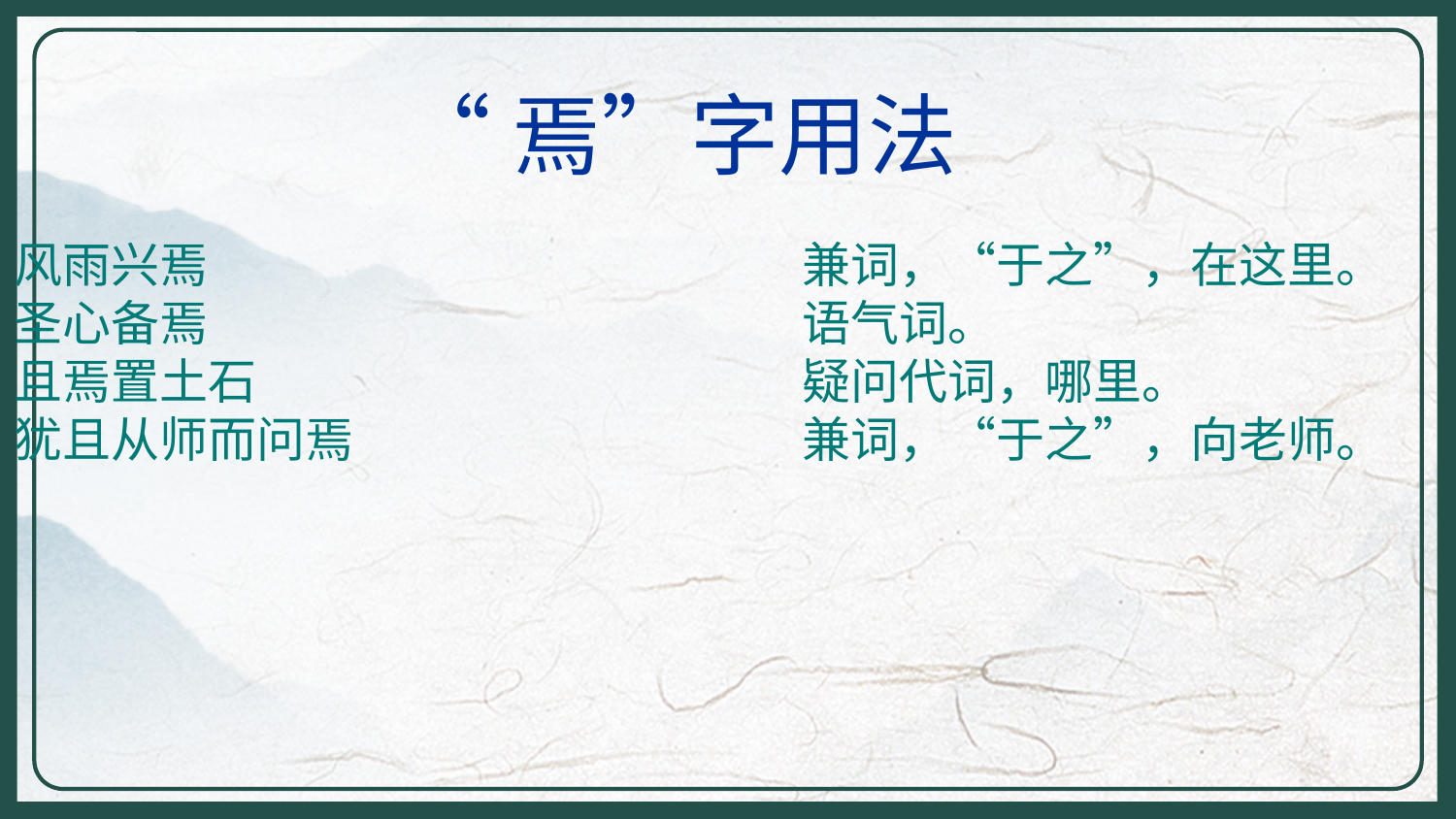

“焉”字用法
风雨兴焉
圣心备焉
且焉置土石
犹且从师而问焉
兼词，“于之”，在这里。
语气词。
疑问代词，哪里。
兼词，“于之”，向老师。